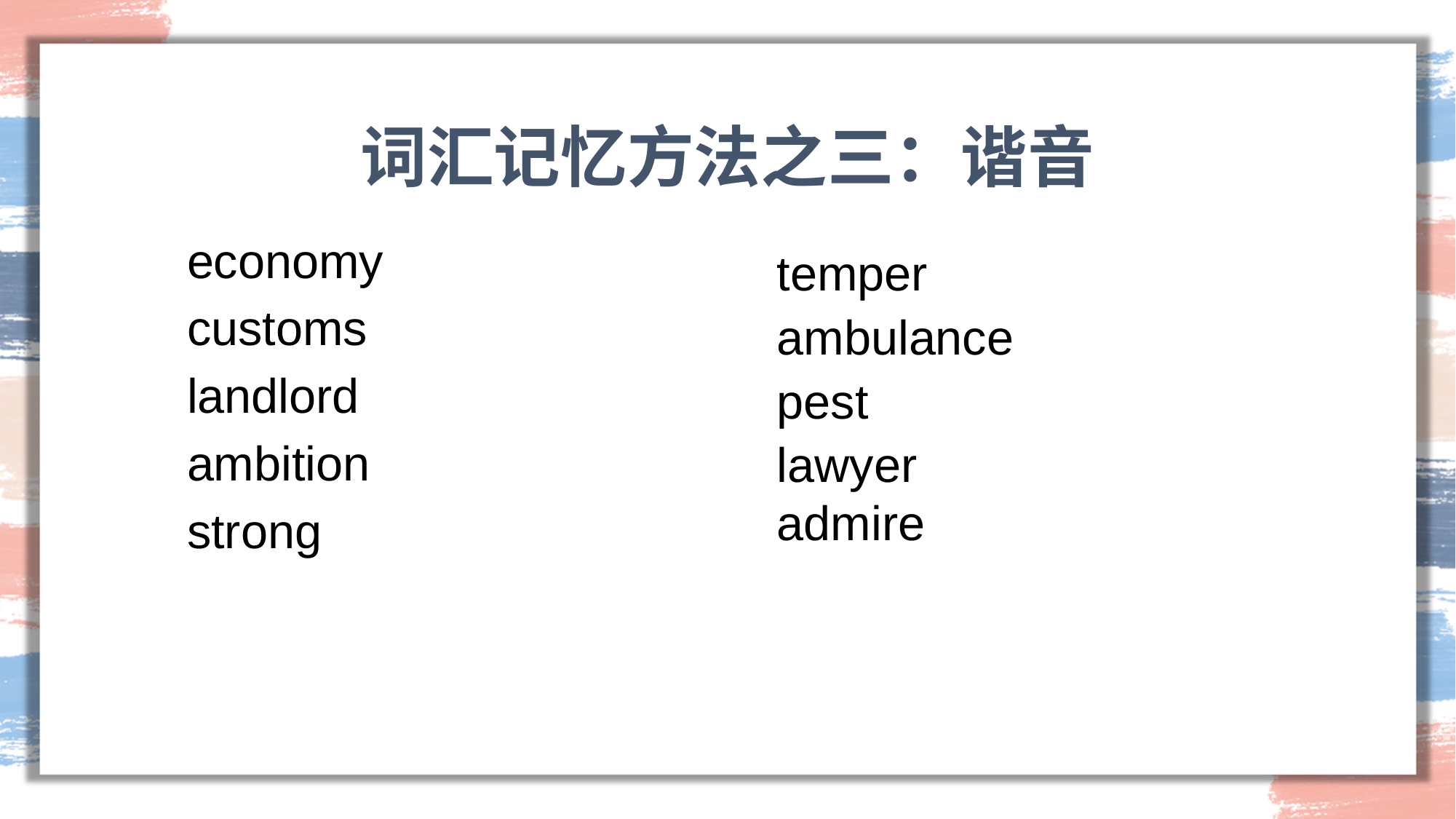

# 词汇记忆方法之三：谐音
economy
customs
landlord
ambition
strong

temper
ambulance
pest
lawyer
admire